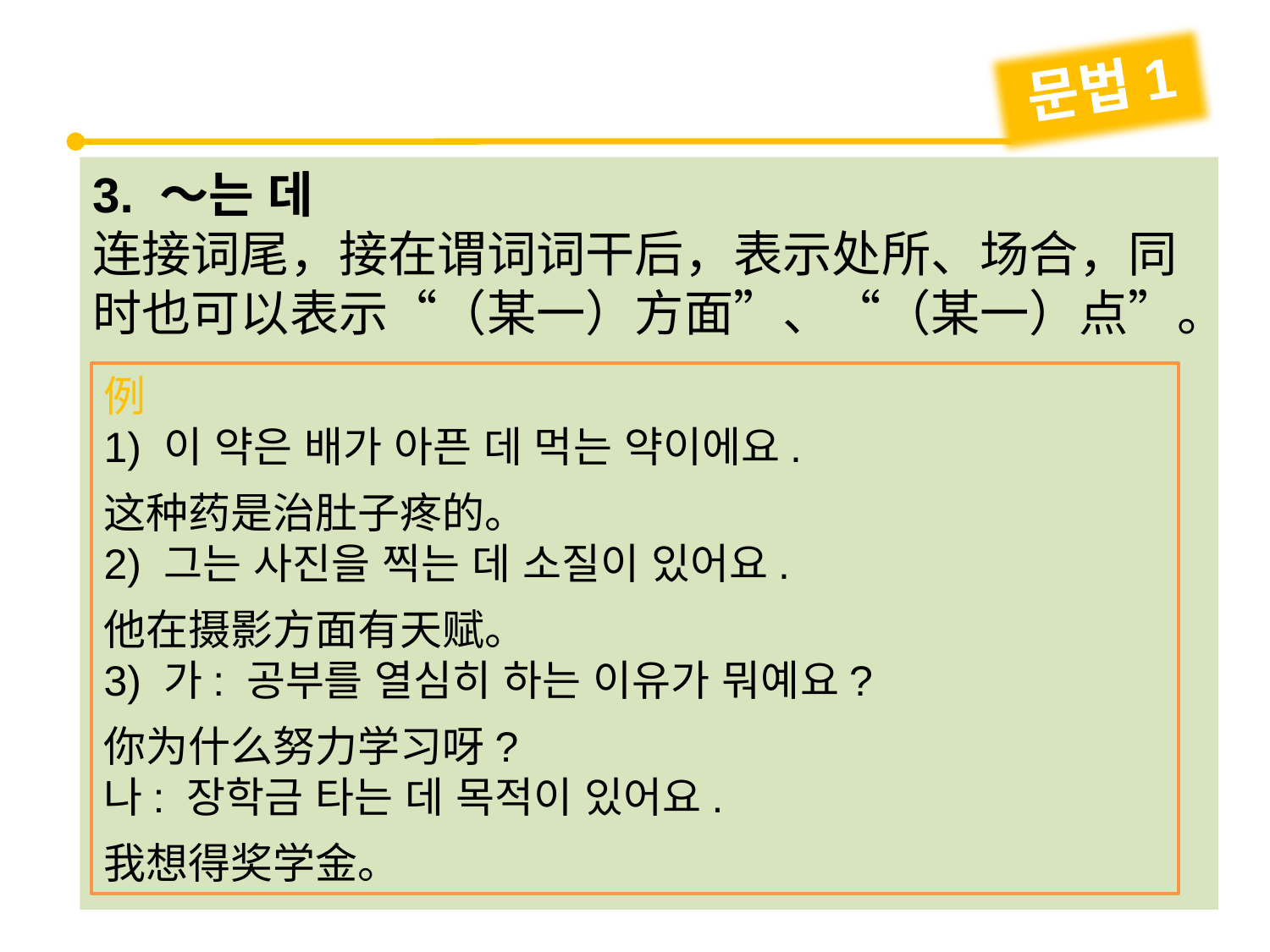

문법1
3. ～는 데
连接词尾，接在谓词词干后，表示处所、场合，同时也可以表示“（某一）方面”、“（某一）点”。

例
1) 이 약은 배가 아픈 데 먹는 약이에요.
这种药是治肚子疼的。
2) 그는 사진을 찍는 데 소질이 있어요.
他在摄影方面有天赋。
3) 가: 공부를 열심히 하는 이유가 뭐예요?
你为什么努力学习呀?
나: 장학금 타는 데 목적이 있어요.
我想得奖学金。